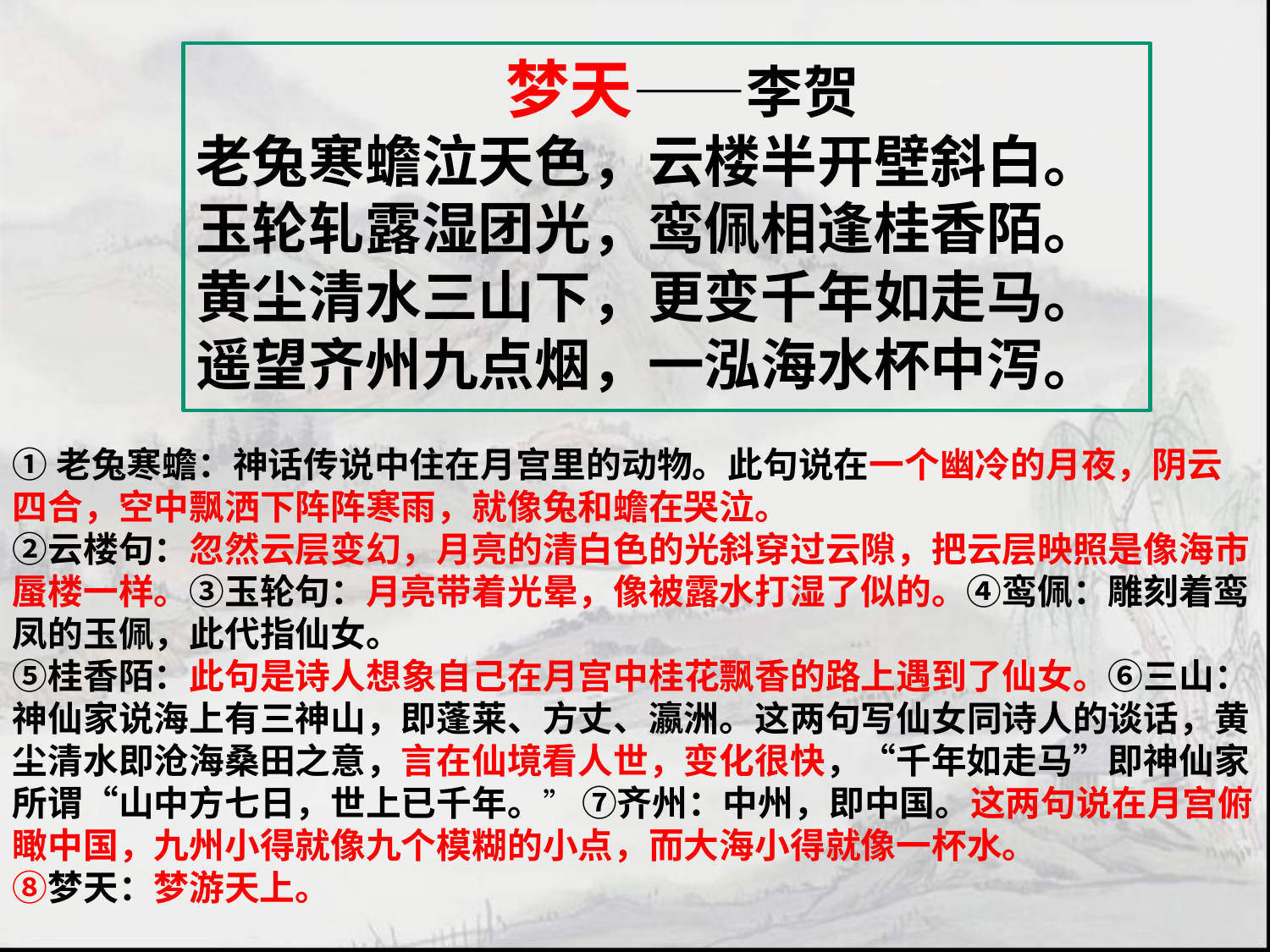

梦天——李贺
老兔寒蟾泣天色，云楼半开壁斜白。
玉轮轧露湿团光，鸾佩相逢桂香陌。
黄尘清水三山下，更变千年如走马。
遥望齐州九点烟，一泓海水杯中泻。
①老兔寒蟾：神话传说中住在月宫里的动物。此句说在一个幽冷的月夜，阴云四合，空中飘洒下阵阵寒雨，就像兔和蟾在哭泣。
②云楼句：忽然云层变幻，月亮的清白色的光斜穿过云隙，把云层映照是像海市蜃楼一样。③玉轮句：月亮带着光晕，像被露水打湿了似的。④鸾佩：雕刻着鸾凤的玉佩，此代指仙女。
⑤桂香陌：此句是诗人想象自己在月宫中桂花飘香的路上遇到了仙女。⑥三山：神仙家说海上有三神山，即蓬莱、方丈、瀛洲。这两句写仙女同诗人的谈话，黄尘清水即沧海桑田之意，言在仙境看人世，变化很快，“千年如走马”即神仙家所谓“山中方七日，世上已千年。” ⑦齐州：中州，即中国。这两句说在月宫俯瞰中国，九州小得就像九个模糊的小点，而大海小得就像一杯水。 
⑧梦天：梦游天上。